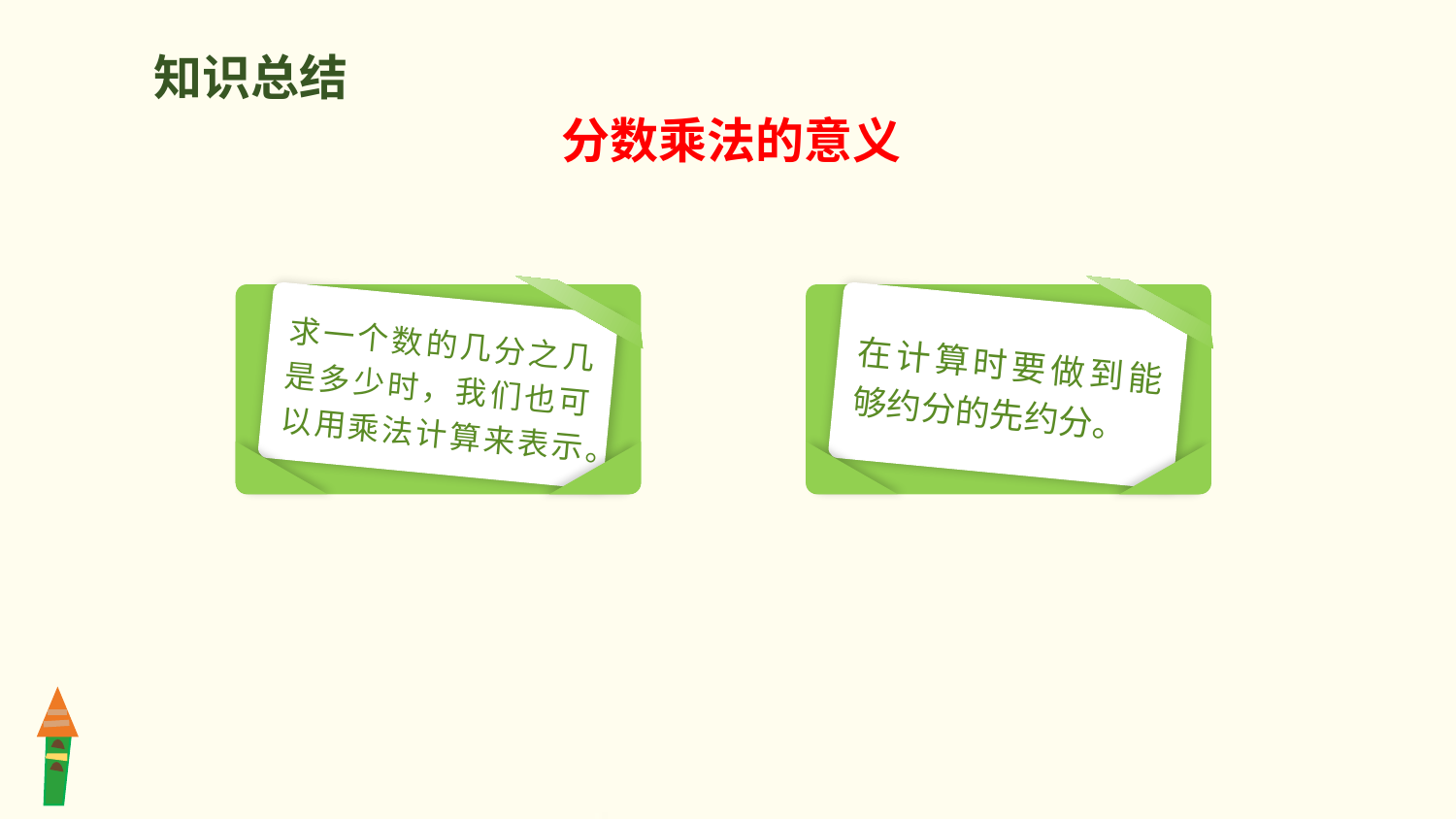

知识总结
分数乘法的意义

求一个数的几分之几是多少时，我们也可以用乘法计算来表示。

在计算时要做到能够约分的先约分。